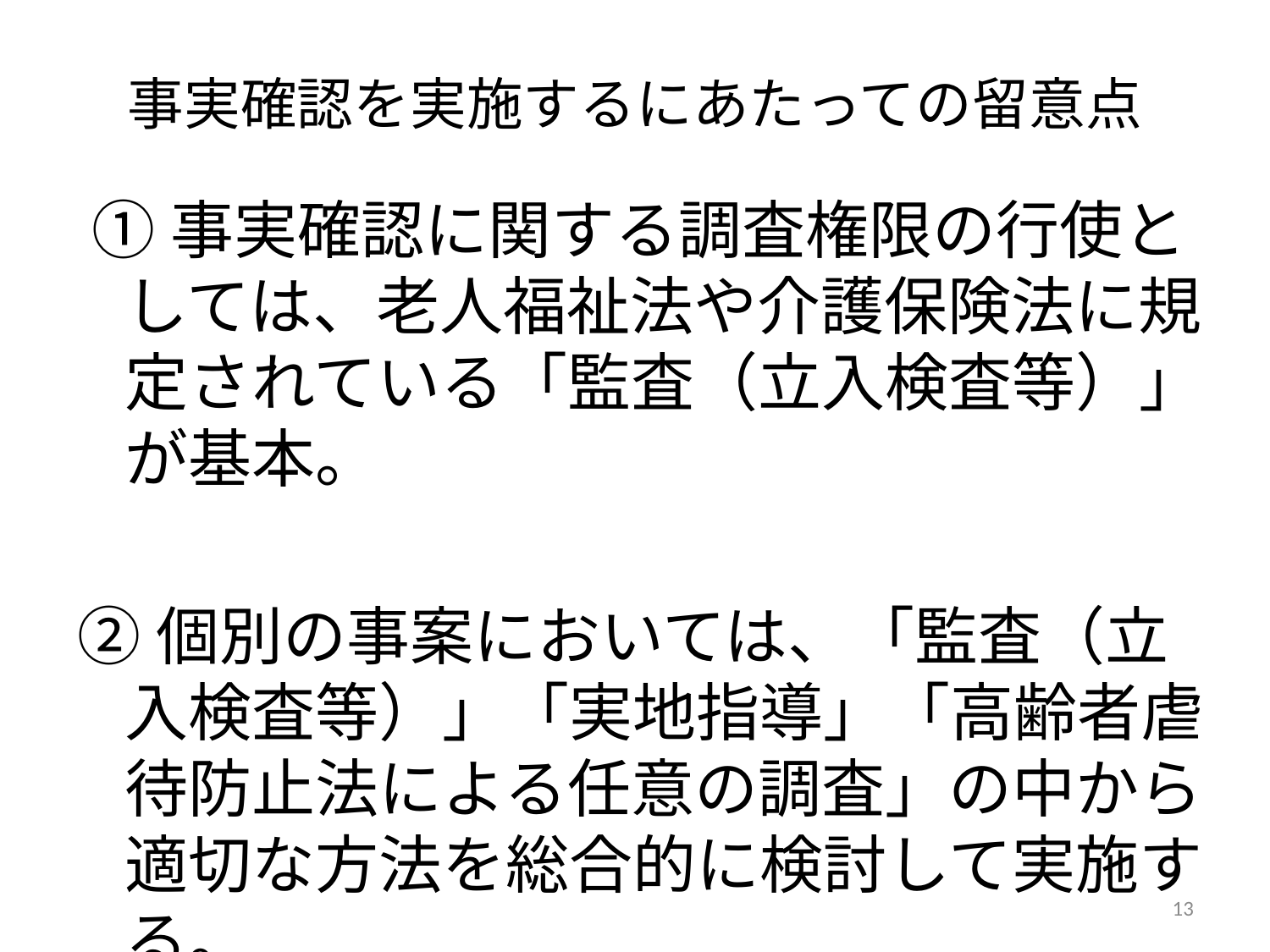

# 事実確認を実施するにあたっての留意点
 ①事実確認に関する調査権限の行使としては、老人福祉法や介護保険法に規定されている「監査（立入検査等）」が基本。

②個別の事案においては、「監査（立入検査等）」「実地指導」「高齢者虐待防止法による任意の調査」の中から適切な方法を総合的に検討して実施する。

13